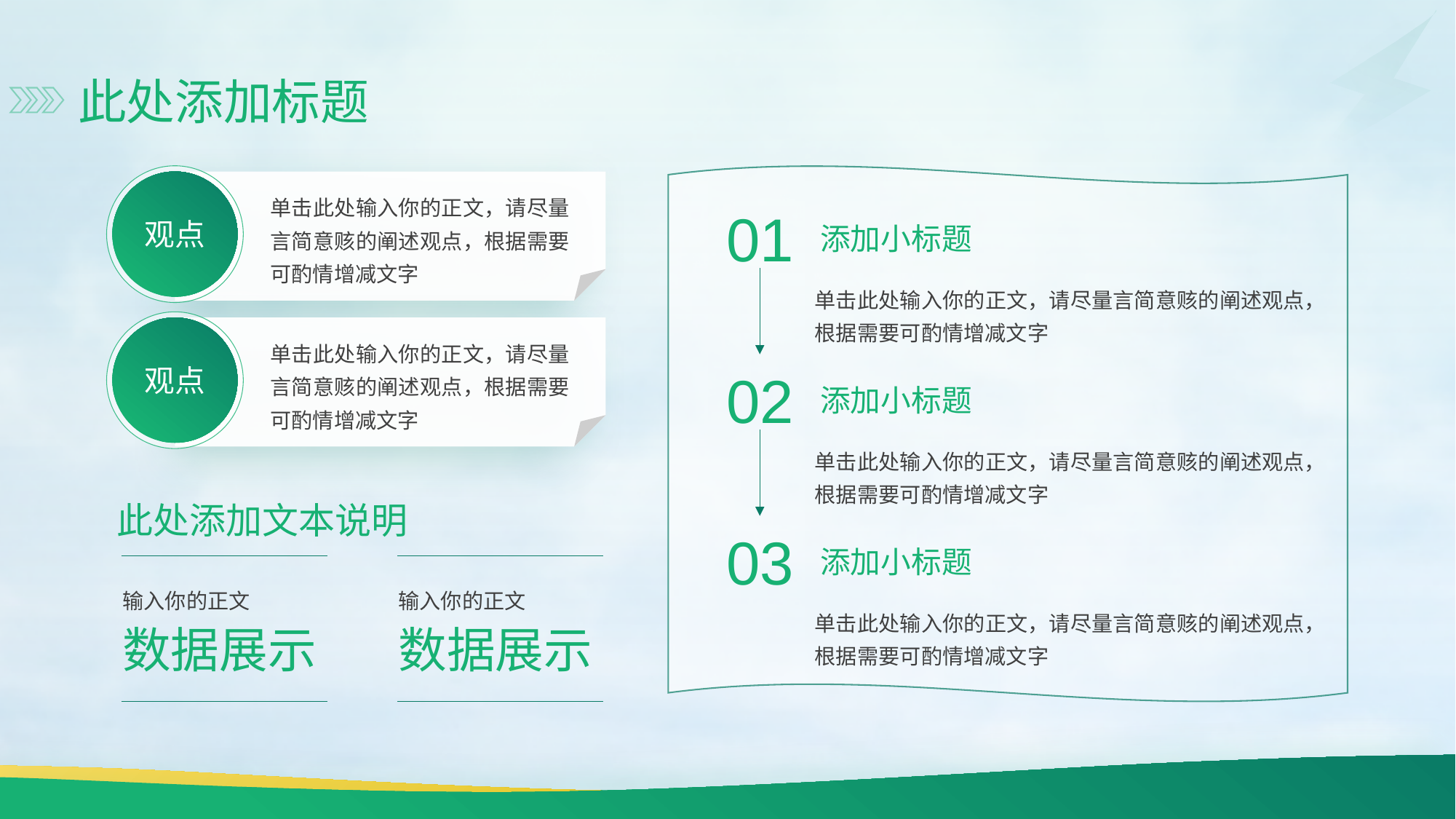

此处添加标题

观点

单击此处输入你的正文，请尽量言简意赅的阐述观点，根据需要可酌情增减文字

01
添加小标题
单击此处输入你的正文，请尽量言简意赅的阐述观点，根据需要可酌情增减文字

观点

单击此处输入你的正文，请尽量言简意赅的阐述观点，根据需要可酌情增减文字
02
添加小标题
单击此处输入你的正文，请尽量言简意赅的阐述观点，根据需要可酌情增减文字
此处添加文本说明
03
添加小标题
单击此处输入你的正文，请尽量言简意赅的阐述观点，根据需要可酌情增减文字
输入你的正文
数据展示
输入你的正文
数据展示